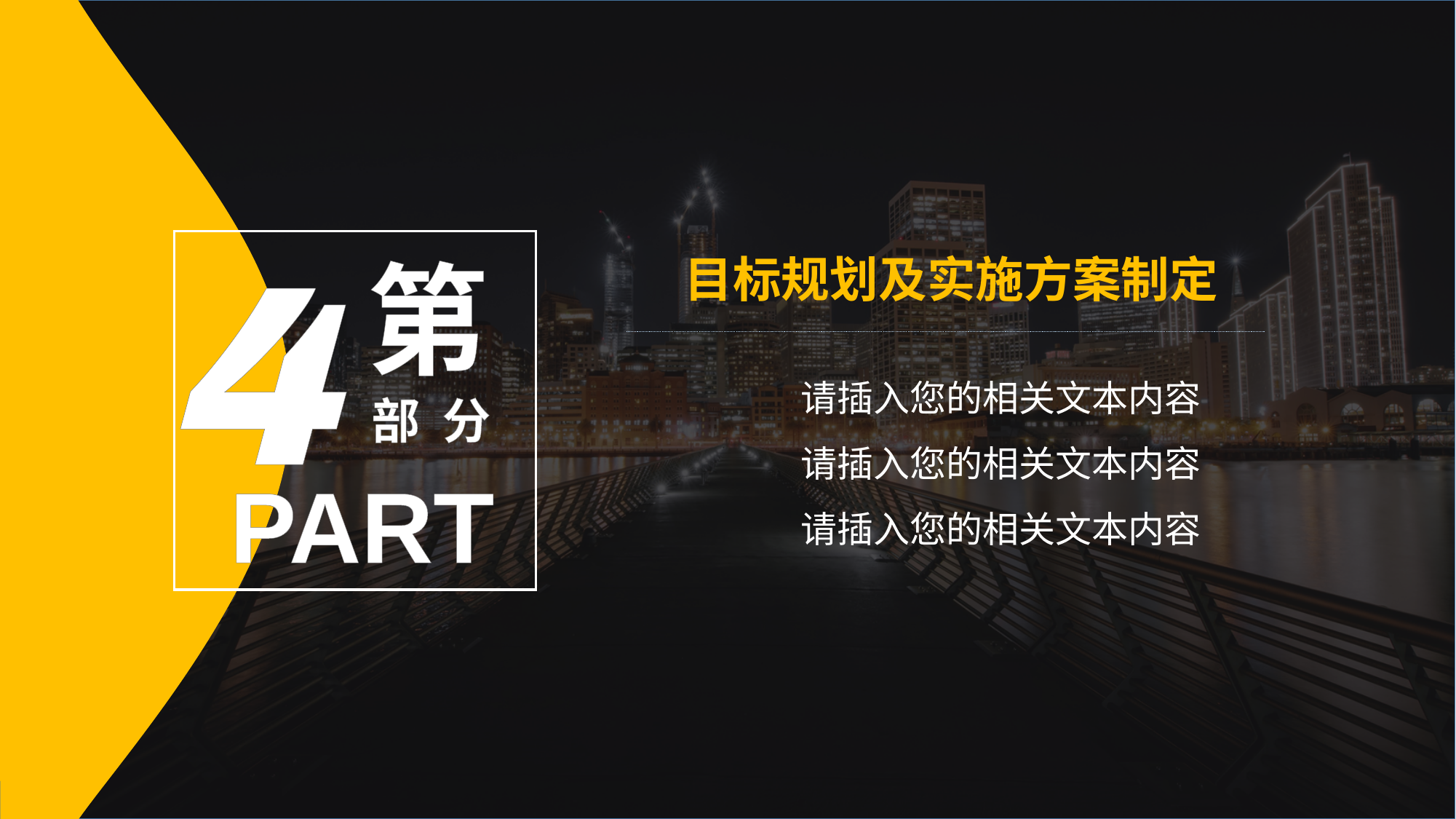

4
第
  部  分
PART

目标规划及实施方案制定

请插入您的相关文本内容
请插入您的相关文本内容
请插入您的相关文本内容